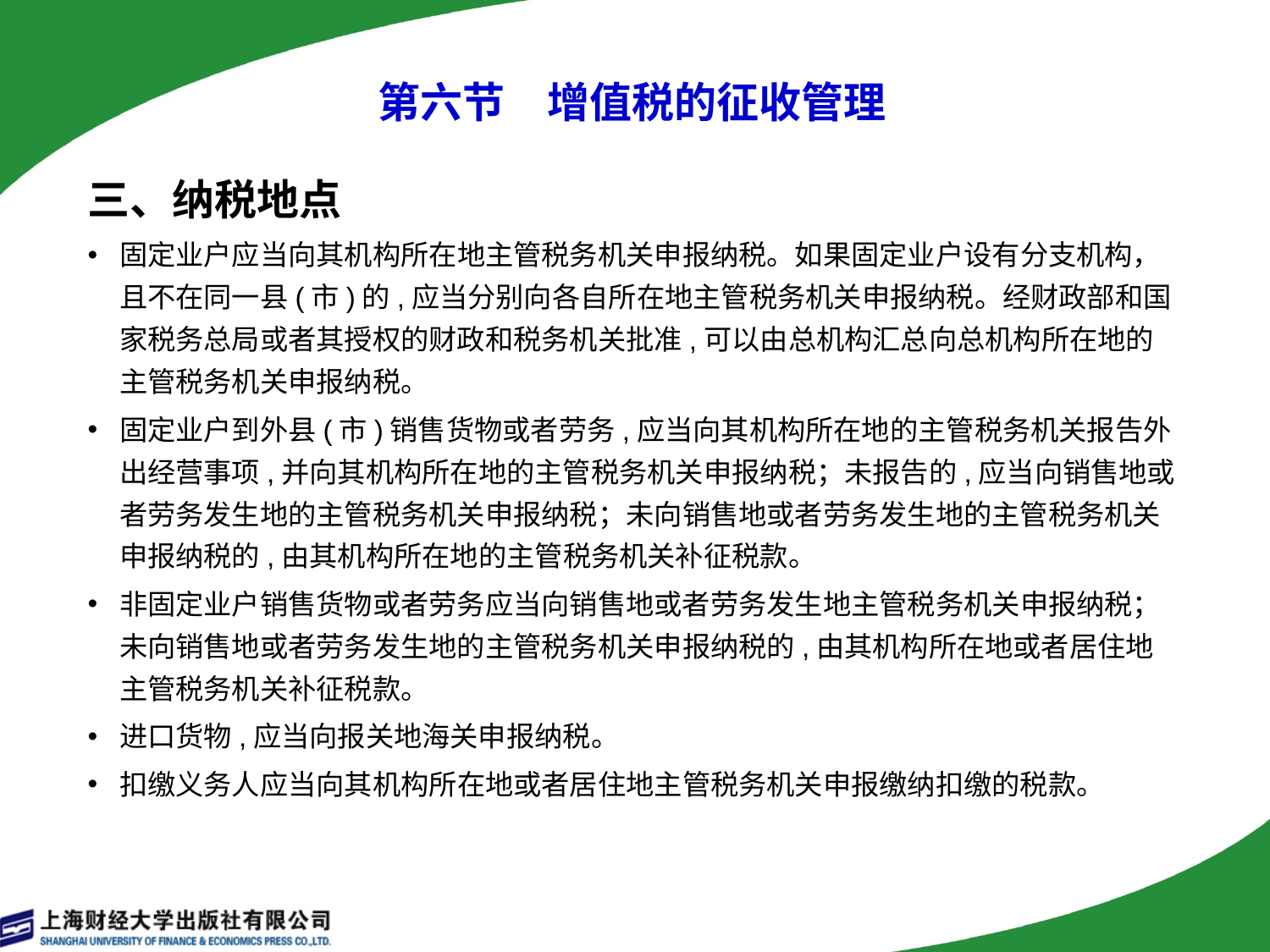

第六节　增值税的征收管理
三、纳税地点
固定业户应当向其机构所在地主管税务机关申报纳税。如果固定业户设有分支机构，且不在同一县(市)的,应当分别向各自所在地主管税务机关申报纳税。经财政部和国家税务总局或者其授权的财政和税务机关批准,可以由总机构汇总向总机构所在地的主管税务机关申报纳税。
固定业户到外县(市)销售货物或者劳务,应当向其机构所在地的主管税务机关报告外出经营事项,并向其机构所在地的主管税务机关申报纳税；未报告的,应当向销售地或者劳务发生地的主管税务机关申报纳税；未向销售地或者劳务发生地的主管税务机关申报纳税的,由其机构所在地的主管税务机关补征税款。
非固定业户销售货物或者劳务应当向销售地或者劳务发生地主管税务机关申报纳税；未向销售地或者劳务发生地的主管税务机关申报纳税的,由其机构所在地或者居住地主管税务机关补征税款。
进口货物,应当向报关地海关申报纳税。
扣缴义务人应当向其机构所在地或者居住地主管税务机关申报缴纳扣缴的税款。